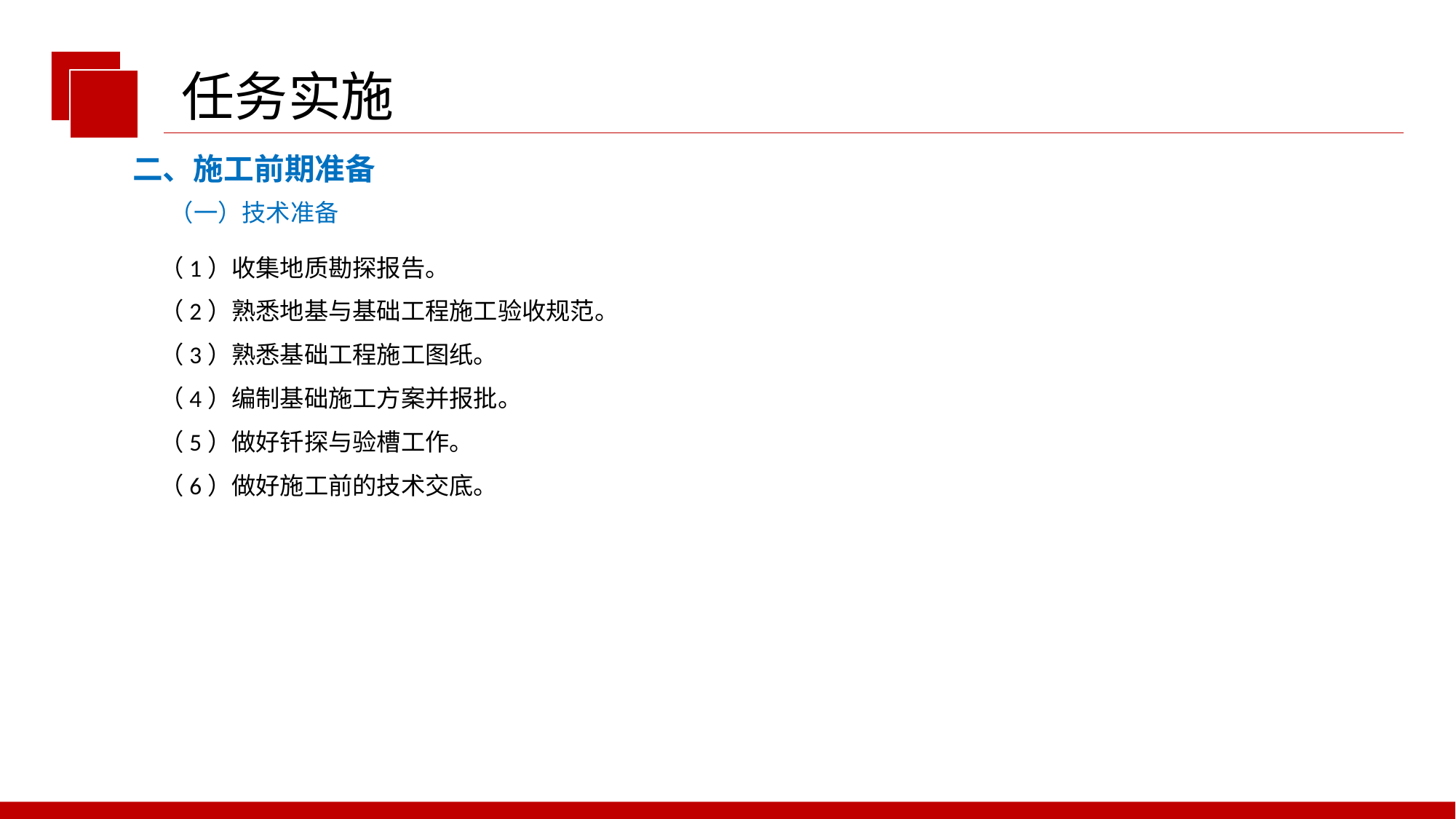

任务实施
二、施工前期准备
（一）技术准备
（1）收集地质勘探报告。
（2）熟悉地基与基础工程施工验收规范。
（3）熟悉基础工程施工图纸。
（4）编制基础施工方案并报批。
（5）做好钎探与验槽工作。
（6）做好施工前的技术交底。